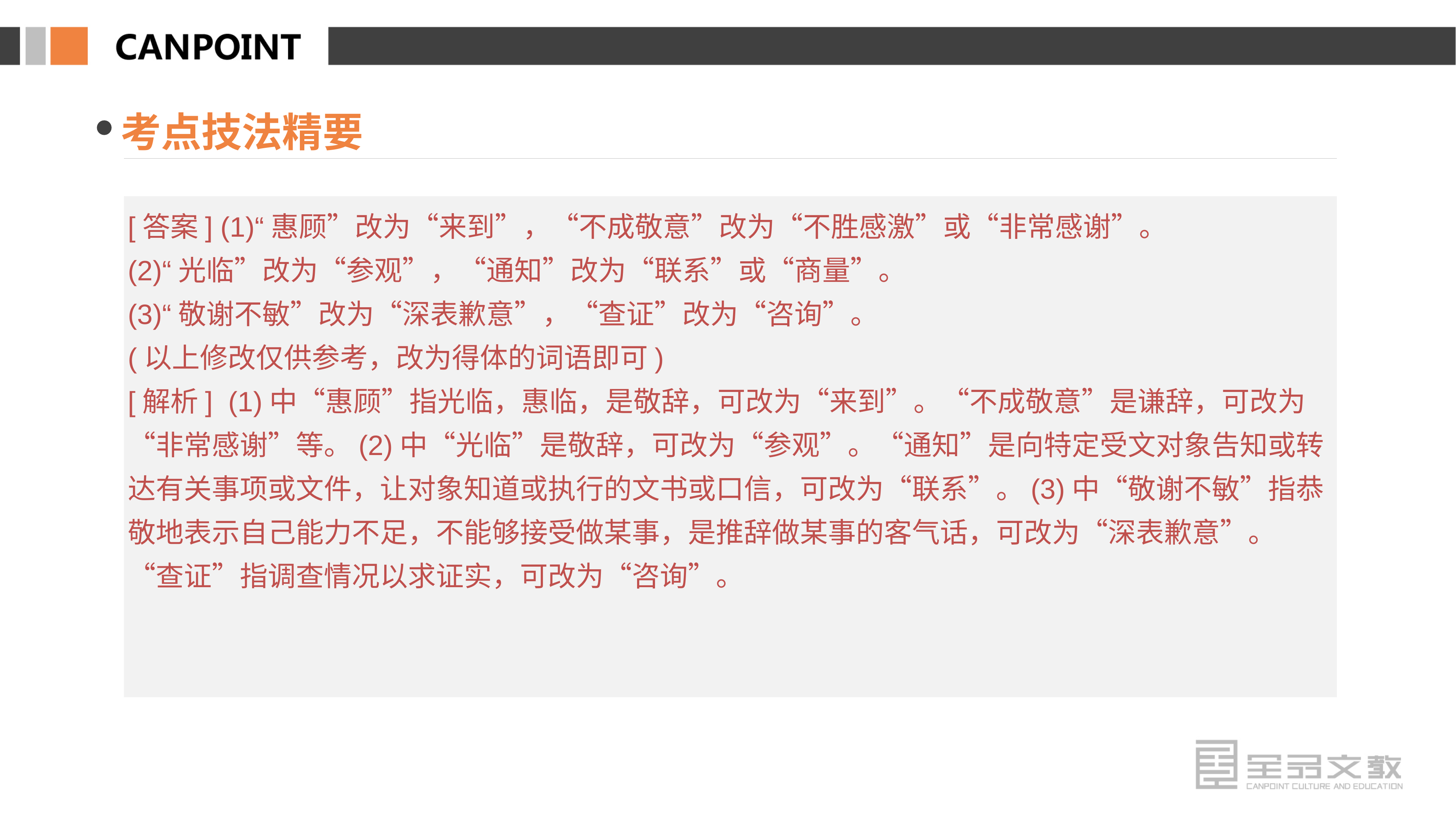

考点技法精要

[答案] (1)“惠顾”改为“来到”，“不成敬意”改为“不胜感激”或“非常感谢”。
(2)“光临”改为“参观”，“通知”改为“联系”或“商量”。
(3)“敬谢不敏”改为“深表歉意”，“查证”改为“咨询”。
(以上修改仅供参考，改为得体的词语即可)
[解析]  (1)中“惠顾”指光临，惠临，是敬辞，可改为“来到”。“不成敬意”是谦辞，可改为“非常感谢”等。(2)中“光临”是敬辞，可改为“参观”。“通知”是向特定受文对象告知或转达有关事项或文件，让对象知道或执行的文书或口信，可改为“联系”。(3)中“敬谢不敏”指恭敬地表示自己能力不足，不能够接受做某事，是推辞做某事的客气话，可改为“深表歉意”。“查证”指调查情况以求证实，可改为“咨询”。